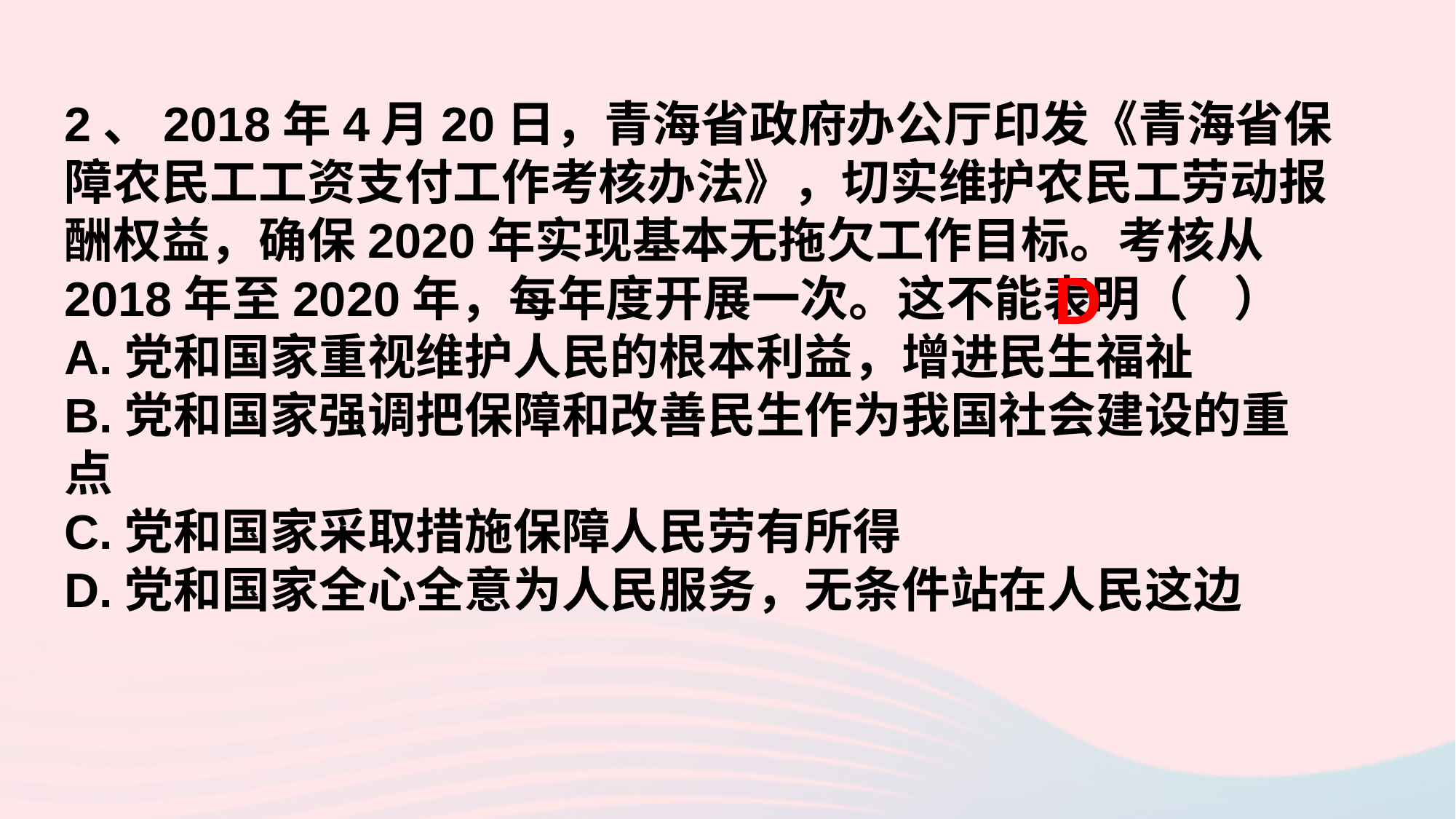

2、2018年4月20日，青海省政府办公厅印发《青海省保障农民工工资支付工作考核办法》，切实维护农民工劳动报酬权益，确保2020年实现基本无拖欠工作目标。考核从2018年至2020年，每年度开展一次。这不能表明（    ）
A.党和国家重视维护人民的根本利益，增进民生福祉
B.党和国家强调把保障和改善民生作为我国社会建设的重点
C.党和国家采取措施保障人民劳有所得
D.党和国家全心全意为人民服务，无条件站在人民这边
D